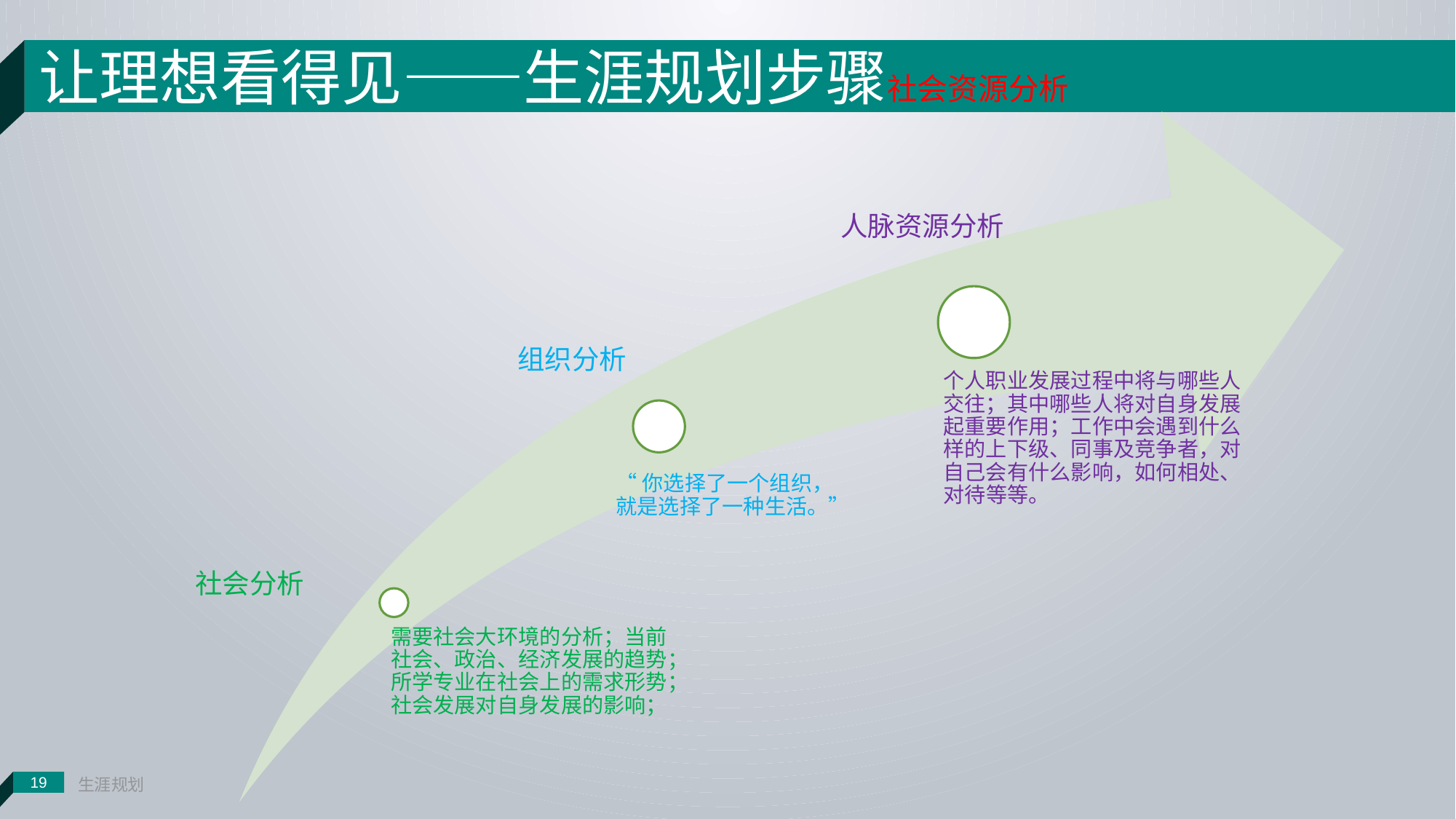

让理想看得见——生涯规划步骤社会资源分析
需要社会大环境的分析；当前社会、政治、经济发展的趋势；所学专业在社会上的需求形势；社会发展对自身发展的影响；
“你选择了一个组织，就是选择了一种生活。”
个人职业发展过程中将与哪些人交往；其中哪些人将对自身发展起重要作用；工作中会遇到什么样的上下级、同事及竞争者，对自己会有什么影响，如何相处、对待等等。
人脉资源分析
组织分析
社会分析
生涯规划

19